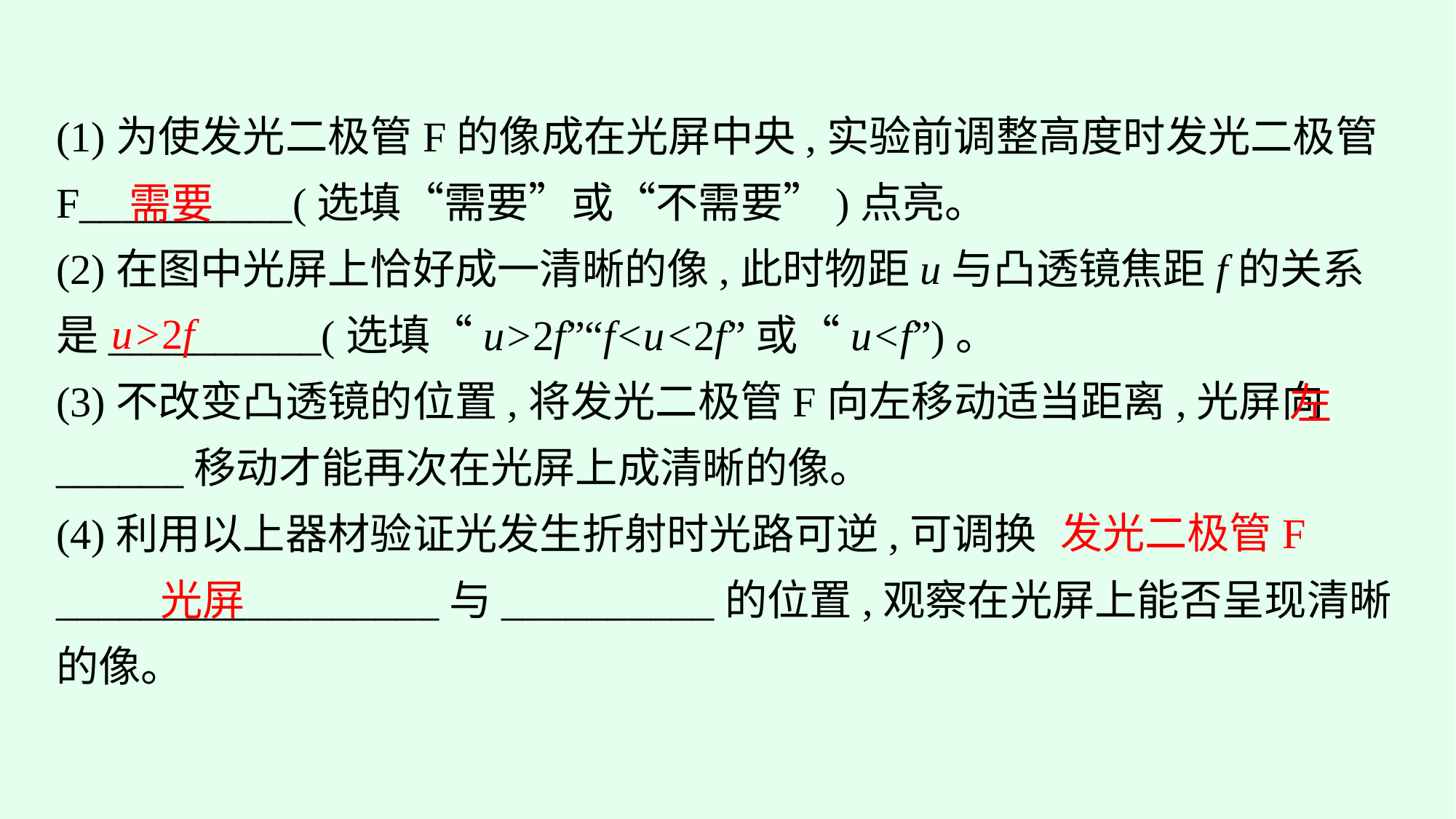

(1)为使发光二极管F的像成在光屏中央,实验前调整高度时发光二极管F__________(选填“需要”或“不需要”)点亮。
(2)在图中光屏上恰好成一清晰的像,此时物距u与凸透镜焦距f的关系是__________(选填“u>2f”“f<u<2f”或“u<f”)。
(3)不改变凸透镜的位置,将发光二极管F向左移动适当距离,光屏向______移动才能再次在光屏上成清晰的像。
(4)利用以上器材验证光发生折射时光路可逆,可调换__________________与__________的位置,观察在光屏上能否呈现清晰的像。
需要
u>2f
左
发光二极管F
光屏